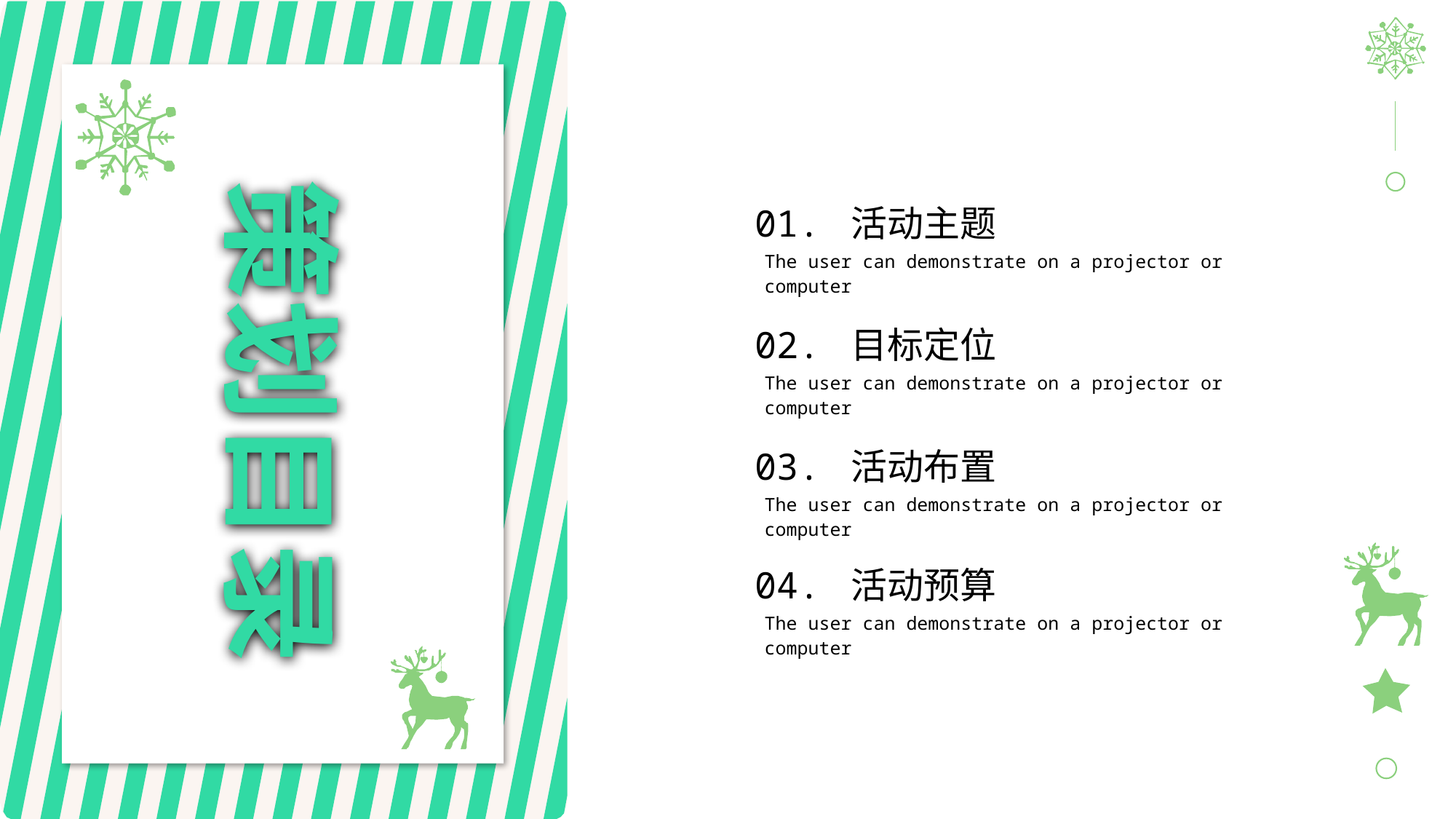

策划目录

01. 活动主题

The user can demonstrate on a projector or computer
02. 目标定位
The user can demonstrate on a projector or computer
03. 活动布置
The user can demonstrate on a projector or computer

04. 活动预算
The user can demonstrate on a projector or computer